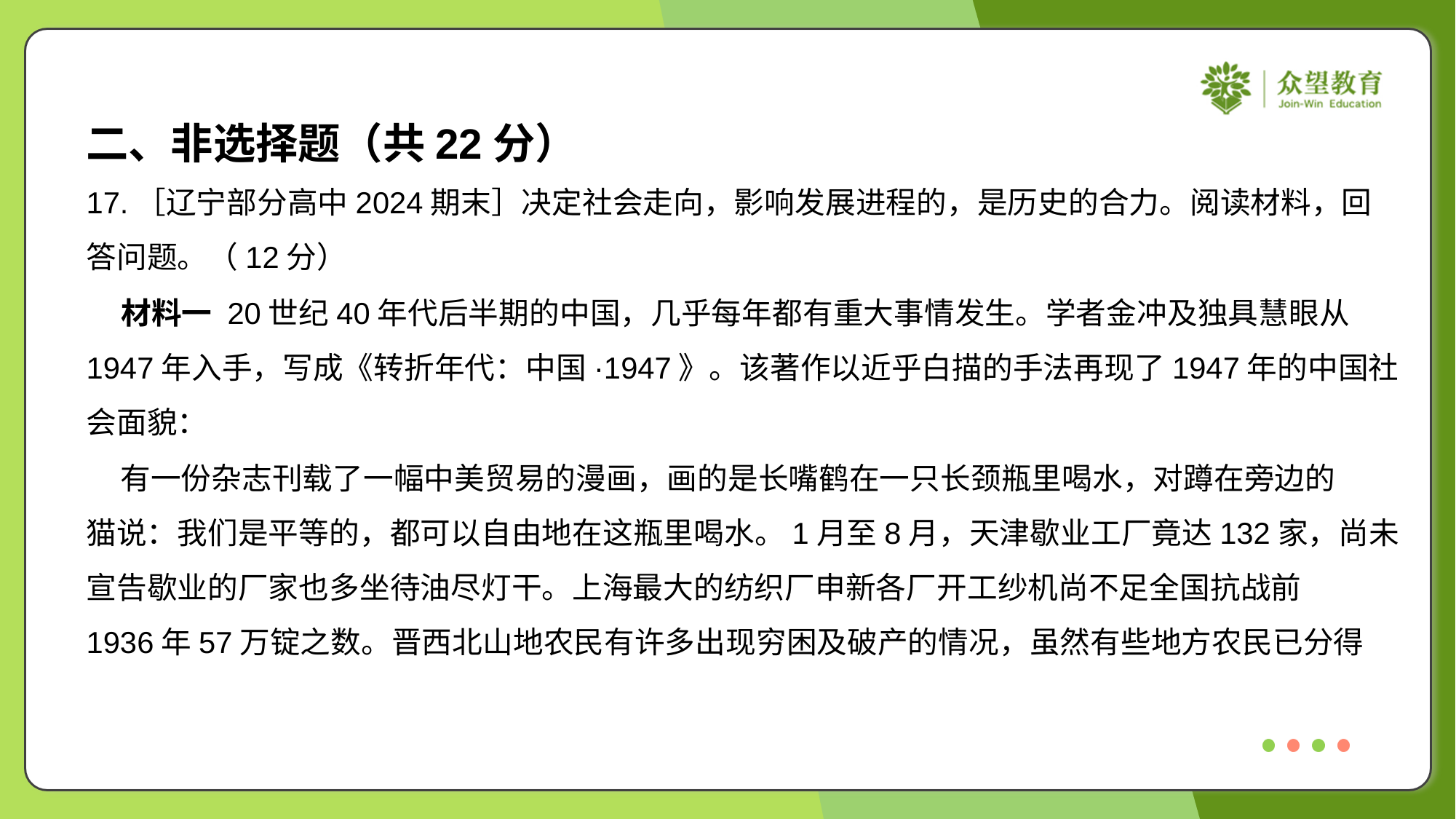

二、非选择题（共22分）
17.［辽宁部分高中2024期末］决定社会走向，影响发展进程的，是历史的合力。阅读材料，回
答问题。（12分）
    材料一 20世纪40年代后半期的中国，几乎每年都有重大事情发生。学者金冲及独具慧眼从
1947年入手，写成《转折年代：中国·1947》。该著作以近乎白描的手法再现了1947年的中国社
会面貌：
    有一份杂志刊载了一幅中美贸易的漫画，画的是长嘴鹤在一只长颈瓶里喝水，对蹲在旁边的
猫说：我们是平等的，都可以自由地在这瓶里喝水。1月至8月，天津歇业工厂竟达132家，尚未
宣告歇业的厂家也多坐待油尽灯干。上海最大的纺织厂申新各厂开工纱机尚不足全国抗战前
1936年57万锭之数。晋西北山地农民有许多出现穷困及破产的情况，虽然有些地方农民已分得